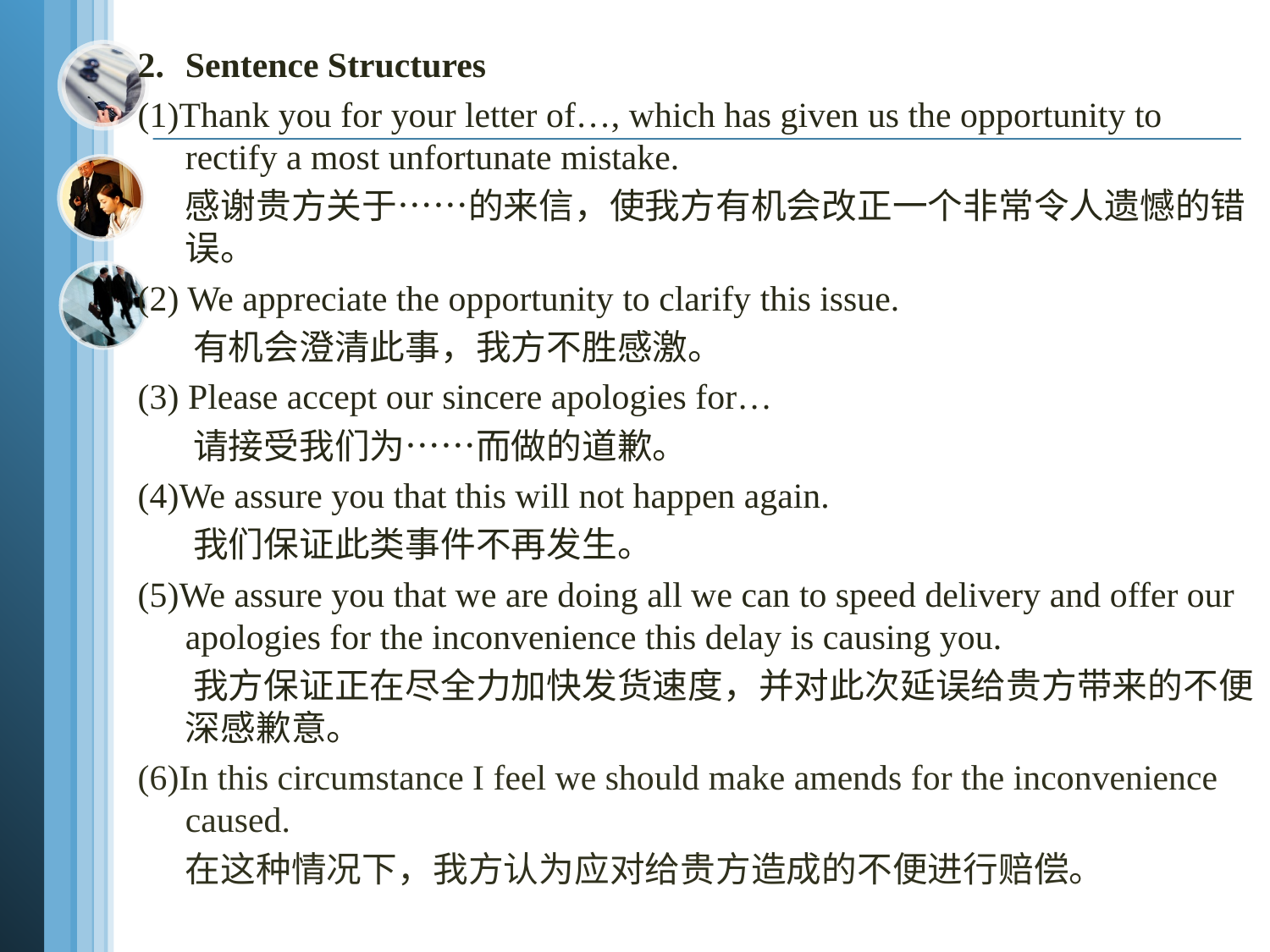

2.	Sentence Structures
(1)Thank you for your letter of…, which has given us the opportunity to rectify a most unfortunate mistake.
     感谢贵方关于……的来信，使我方有机会改正一个非常令人遗憾的错误。
(2) We appreciate the opportunity to clarify this issue.
      有机会澄清此事，我方不胜感激。
(3) Please accept our sincere apologies for…
      请接受我们为……而做的道歉。
(4)We assure you that this will not happen again.
      我们保证此类事件不再发生。
(5)We assure you that we are doing all we can to speed delivery and offer our apologies for the inconvenience this delay is causing you.
      我方保证正在尽全力加快发货速度，并对此次延误给贵方带来的不便深感歉意。
(6)In this circumstance I feel we should make amends for the inconvenience caused.
     在这种情况下，我方认为应对给贵方造成的不便进行赔偿。